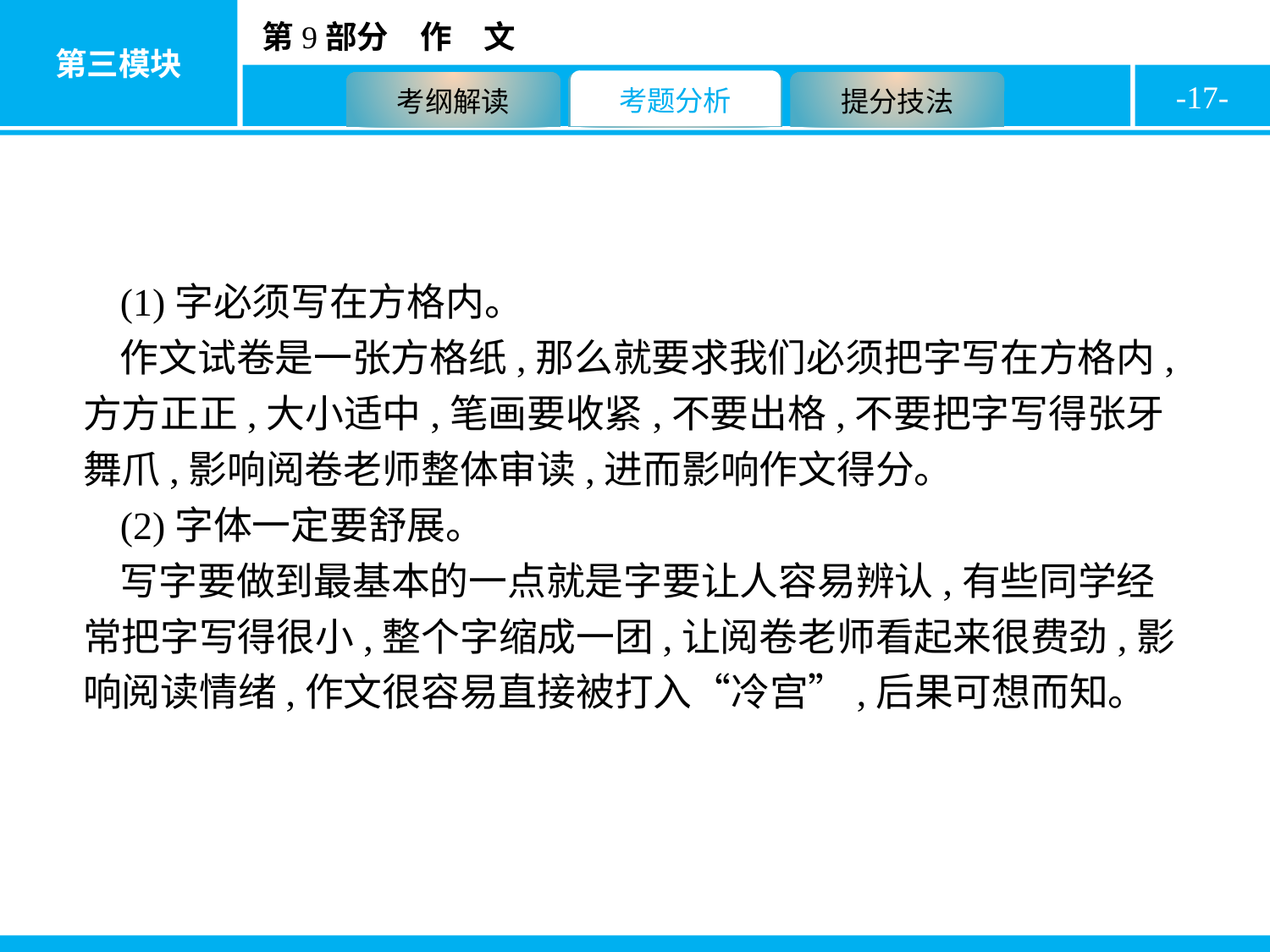

-17-
(1)字必须写在方格内。
作文试卷是一张方格纸,那么就要求我们必须把字写在方格内,方方正正,大小适中,笔画要收紧,不要出格,不要把字写得张牙舞爪,影响阅卷老师整体审读,进而影响作文得分。
(2)字体一定要舒展。
写字要做到最基本的一点就是字要让人容易辨认,有些同学经常把字写得很小,整个字缩成一团,让阅卷老师看起来很费劲,影响阅读情绪,作文很容易直接被打入“冷宫”,后果可想而知。